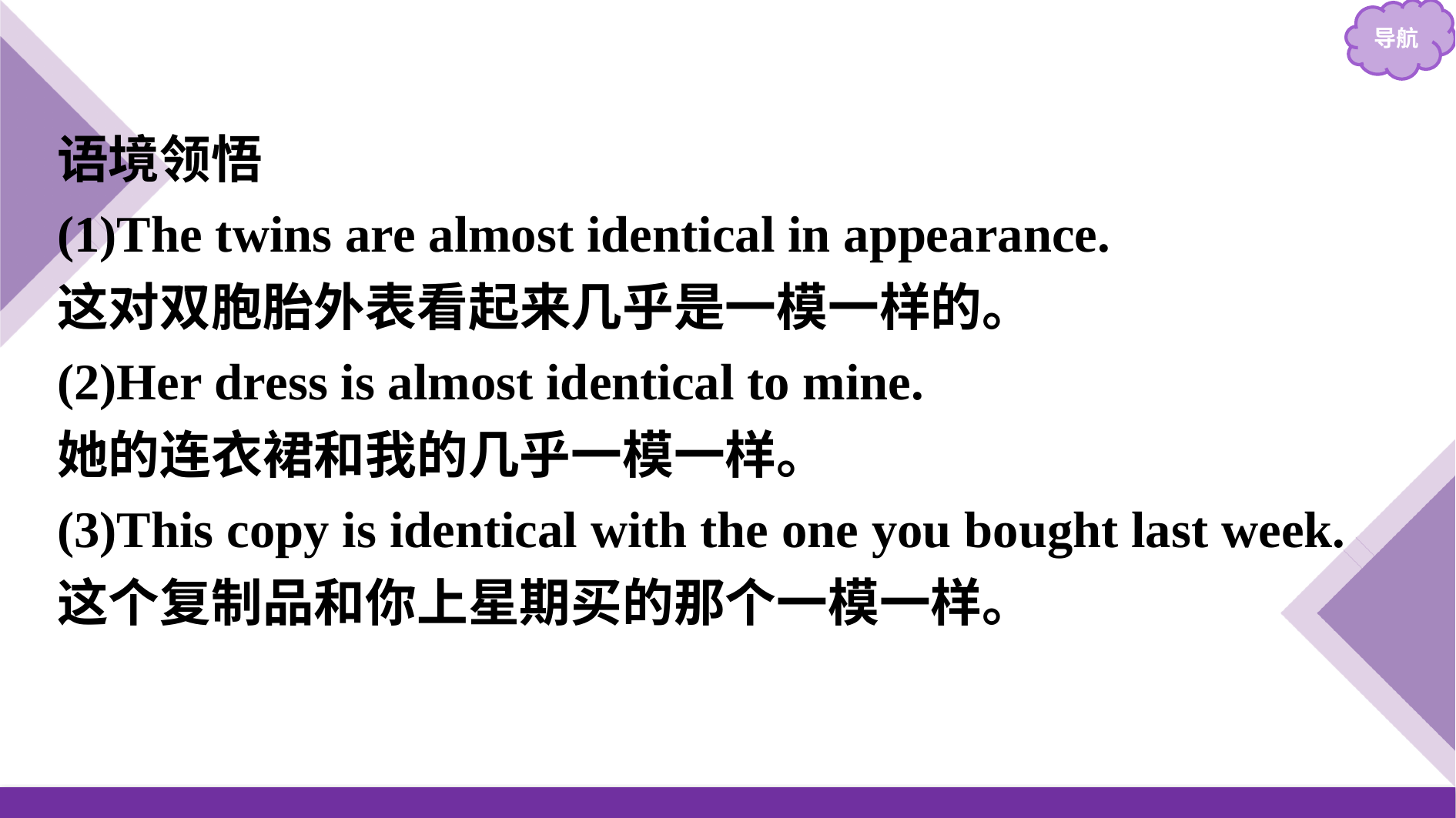

语境领悟
(1)The twins are almost identical in appearance.
这对双胞胎外表看起来几乎是一模一样的。
(2)Her dress is almost identical to mine.
她的连衣裙和我的几乎一模一样。
(3)This copy is identical with the one you bought last week.
这个复制品和你上星期买的那个一模一样。